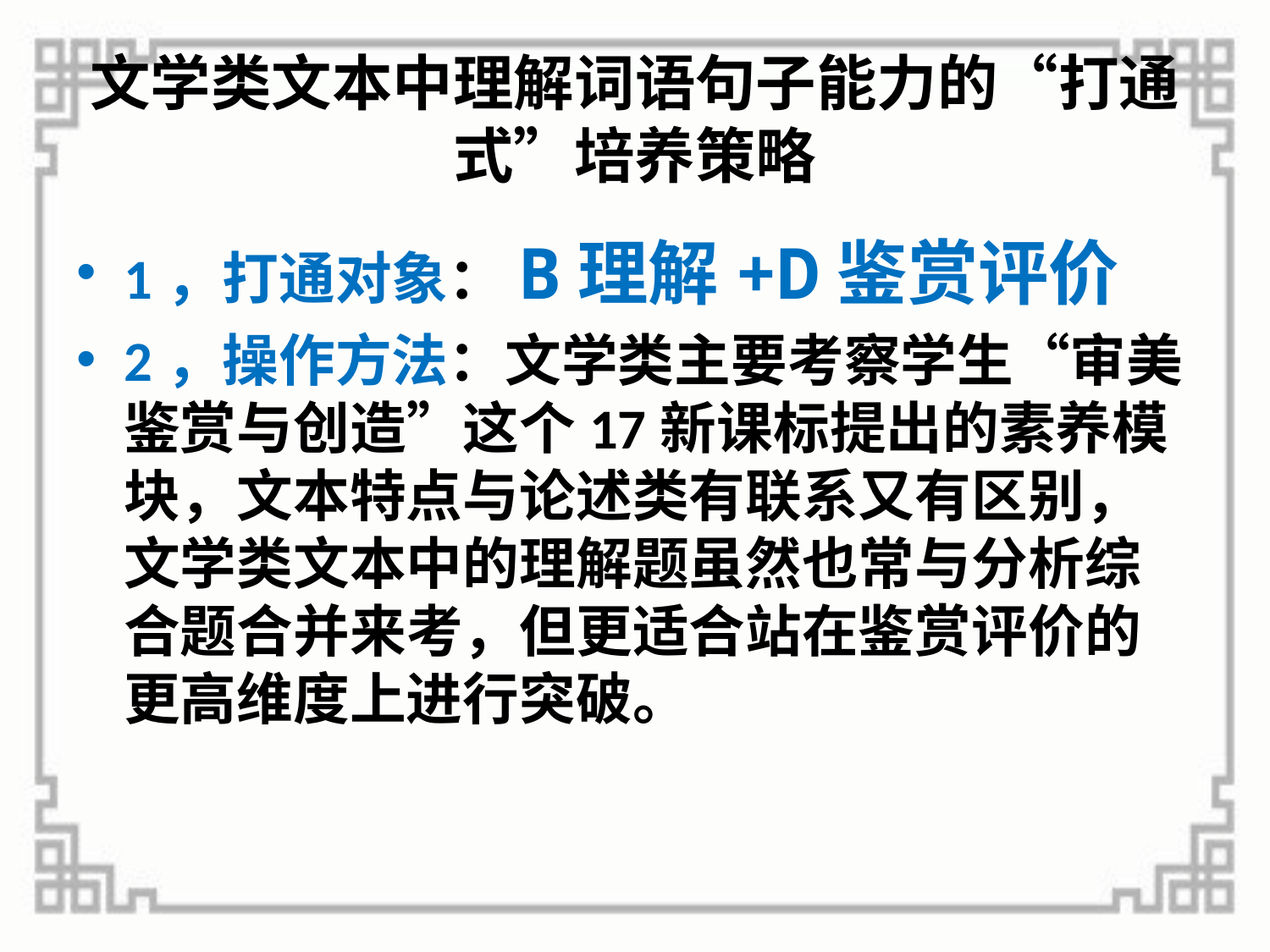

# 文学类文本中理解词语句子能力的“打通式”培养策略
1，打通对象：B理解+D鉴赏评价
2，操作方法：文学类主要考察学生“审美鉴赏与创造”这个17新课标提出的素养模块，文本特点与论述类有联系又有区别，文学类文本中的理解题虽然也常与分析综合题合并来考，但更适合站在鉴赏评价的更高维度上进行突破。